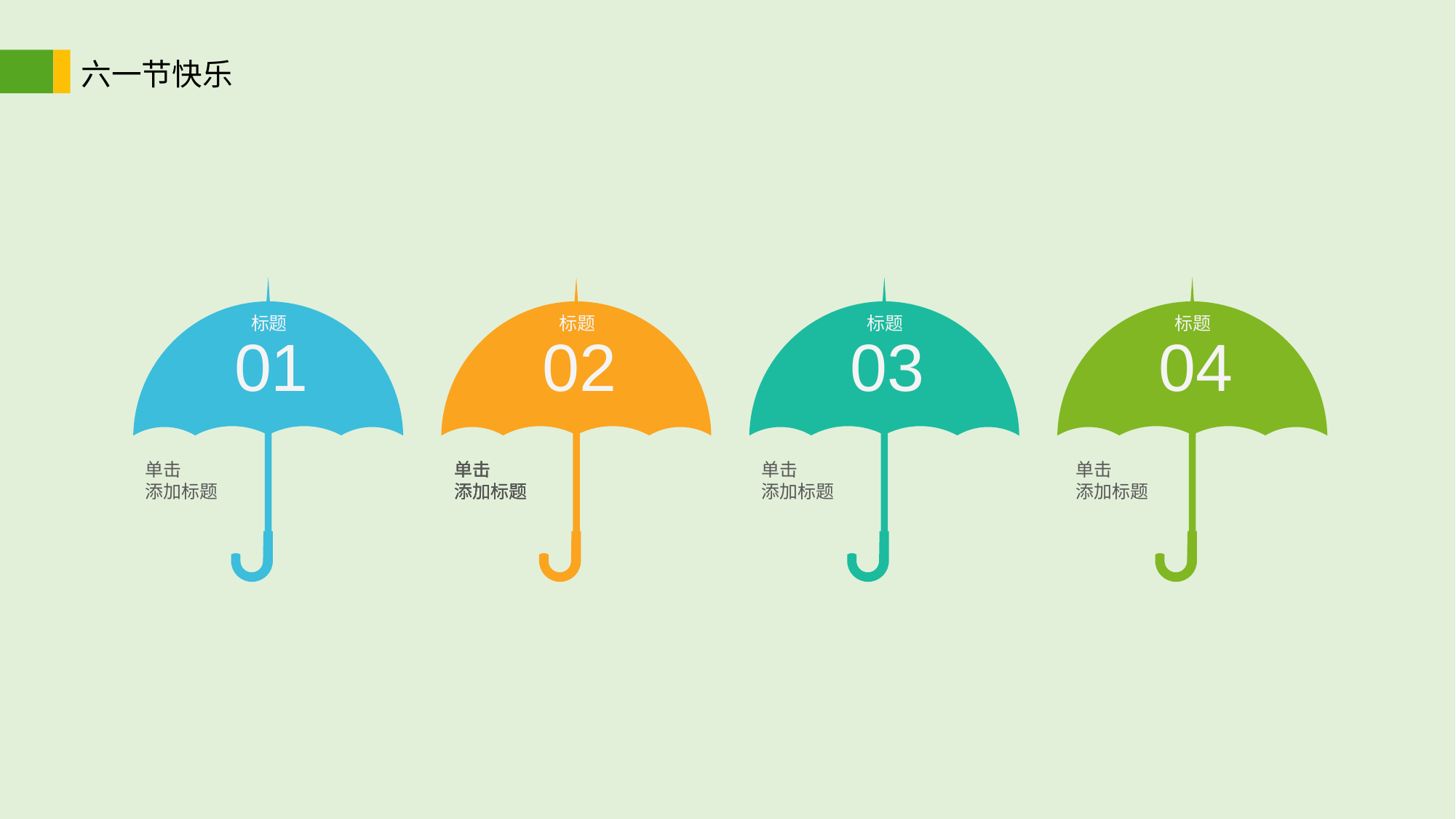

六一节快乐

标题
02

标题
03

标题
04
标题
01
单击
添加标题
单击
添加标题
单击
添加标题
单击
添加标题
单击
添加标题